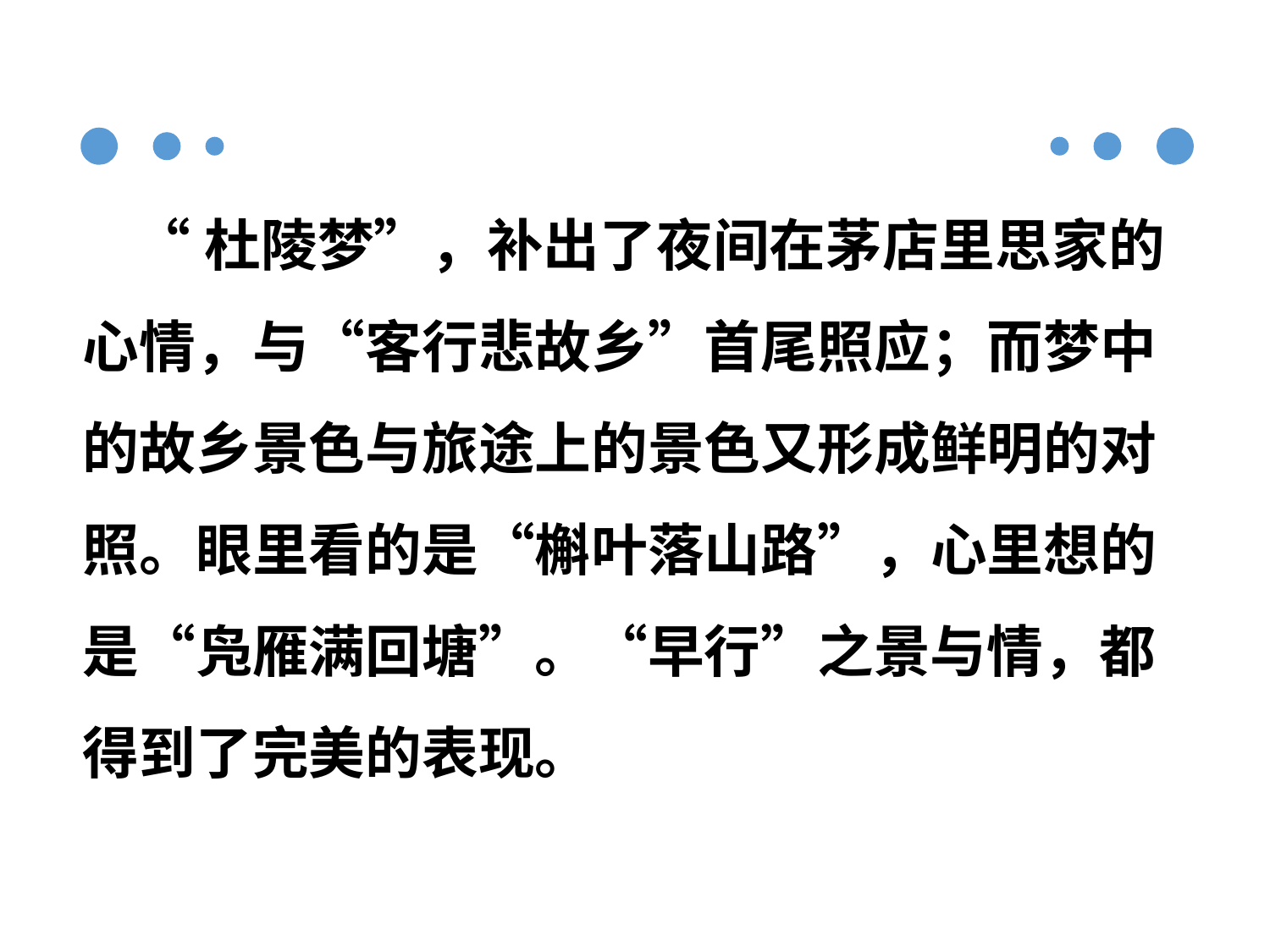

“杜陵梦”，补出了夜间在茅店里思家的心情，与“客行悲故乡”首尾照应；而梦中的故乡景色与旅途上的景色又形成鲜明的对照。眼里看的是“槲叶落山路”，心里想的是“凫雁满回塘”。“早行”之景与情，都得到了完美的表现。